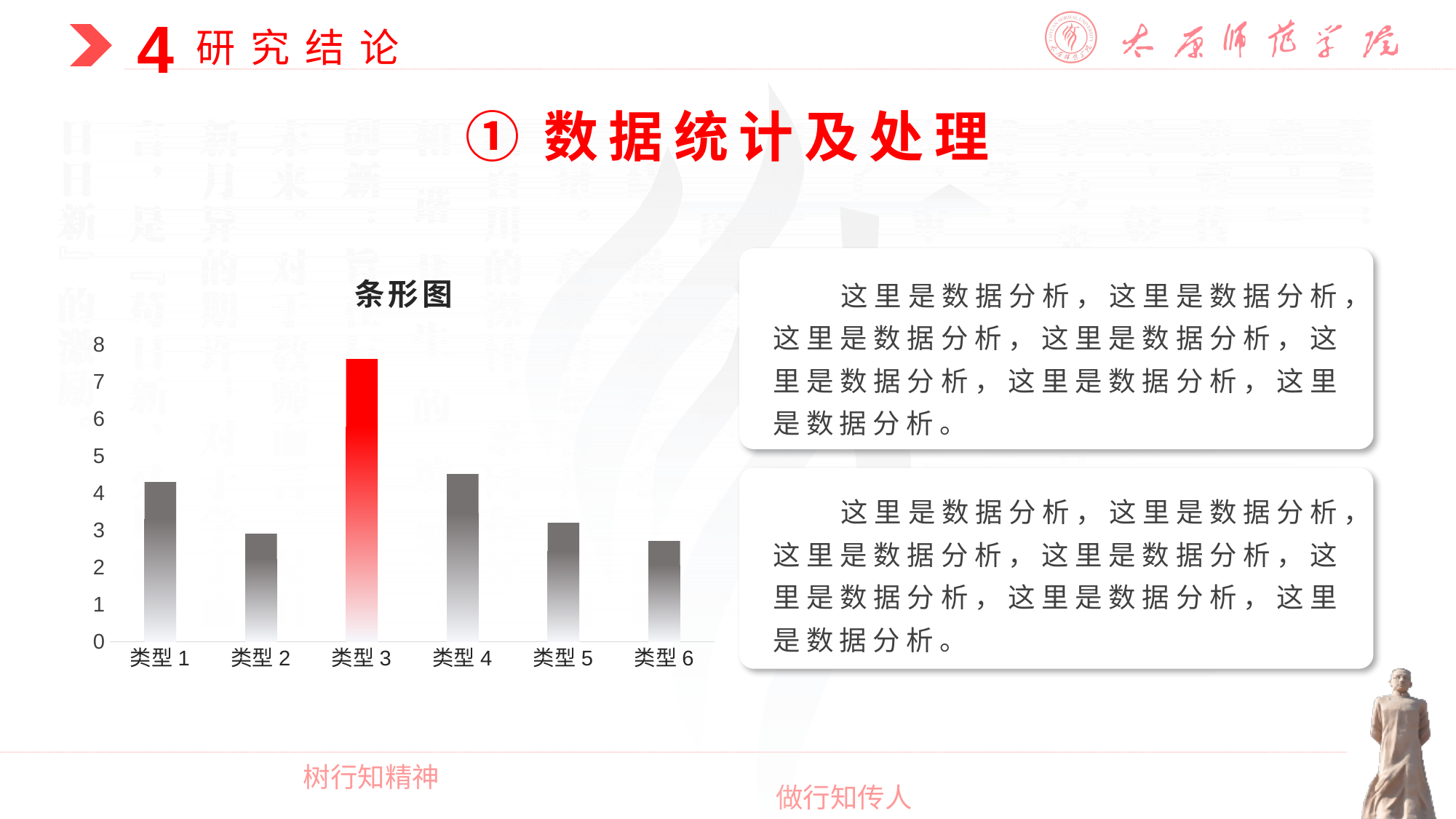

①数据统计及处理

### Chart: 条形图

| Category | 系列 1 |
|---|---|
| 类型1 | 4.3 |
| 类型2 | 2.9 |
| 类型3 | 7.6 |
| 类型4 | 4.5 |
| 类型5 | 3.2 |
| 类型6 | 2.7 |
这里是数据分析，这里是数据分析，这里是数据分析，这里是数据分析，这里是数据分析，这里是数据分析，这里是数据分析。

这里是数据分析，这里是数据分析，这里是数据分析，这里是数据分析，这里是数据分析，这里是数据分析，这里是数据分析。